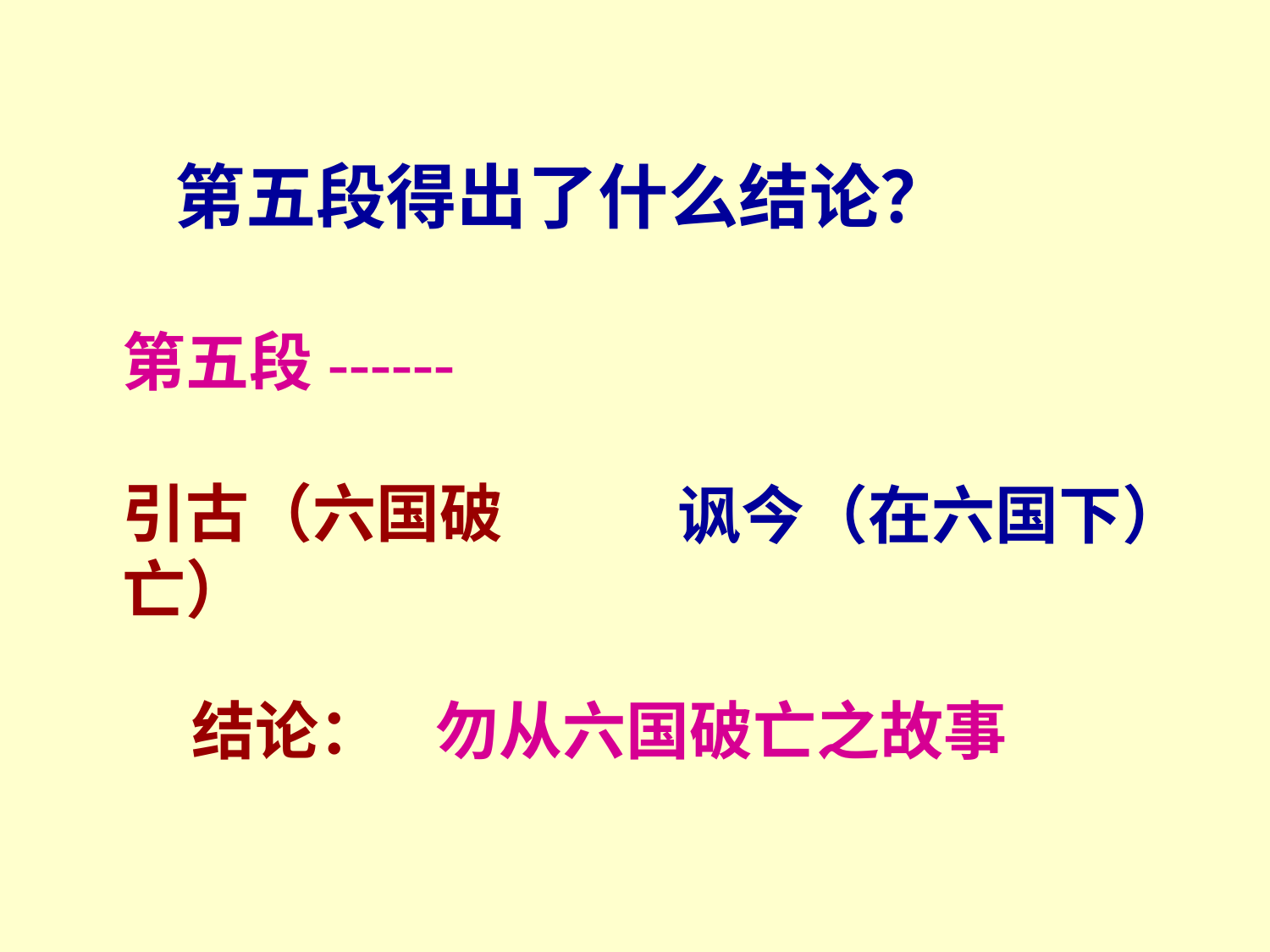

第五段得出了什么结论？
第五段------
引古（六国破亡）
讽今（在六国下）
结论：
勿从六国破亡之故事